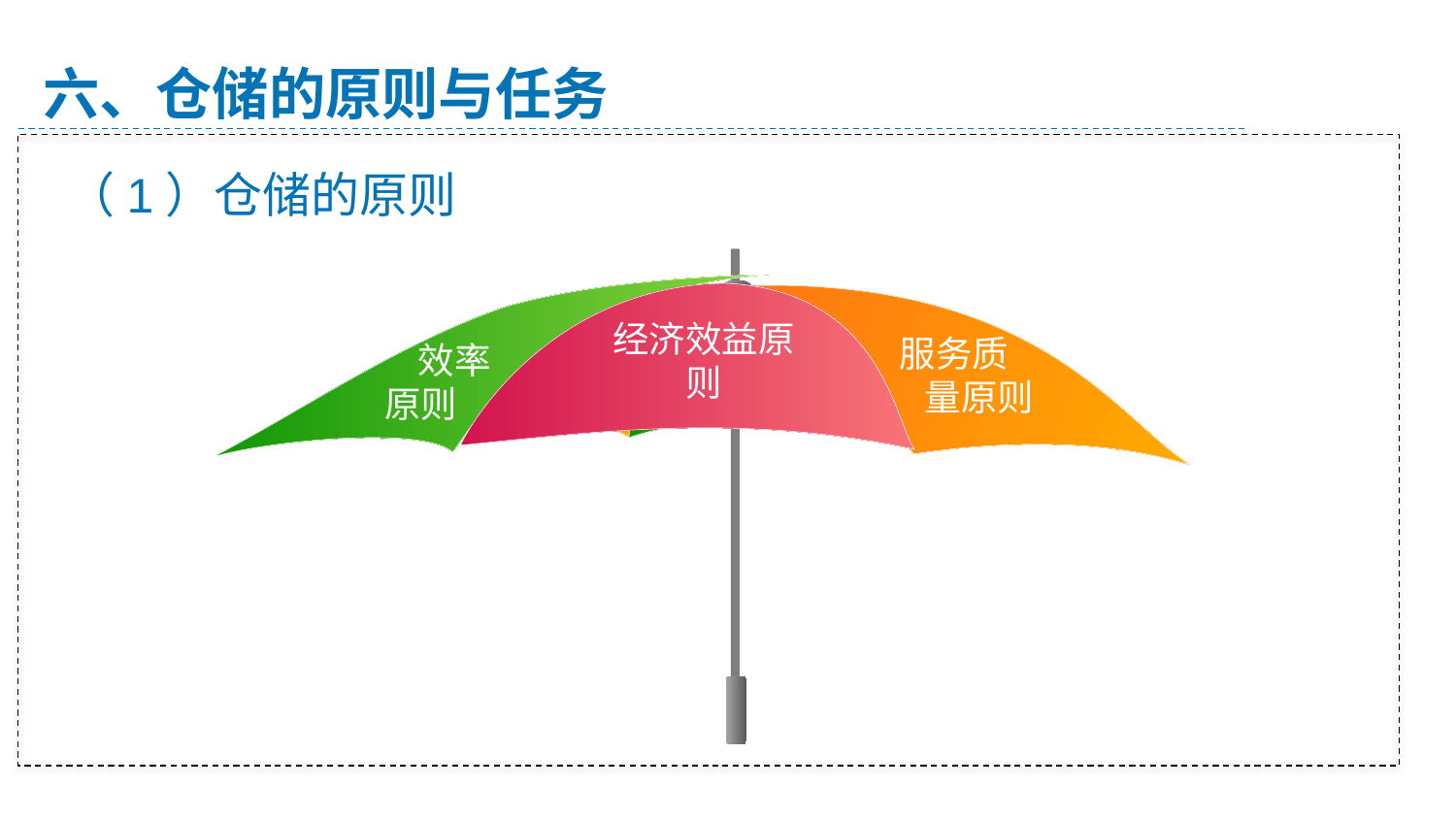

六、仓储的原则与任务

（1）仓储的原则

     效率
 原则
经济效益原则
服务质
  量原则